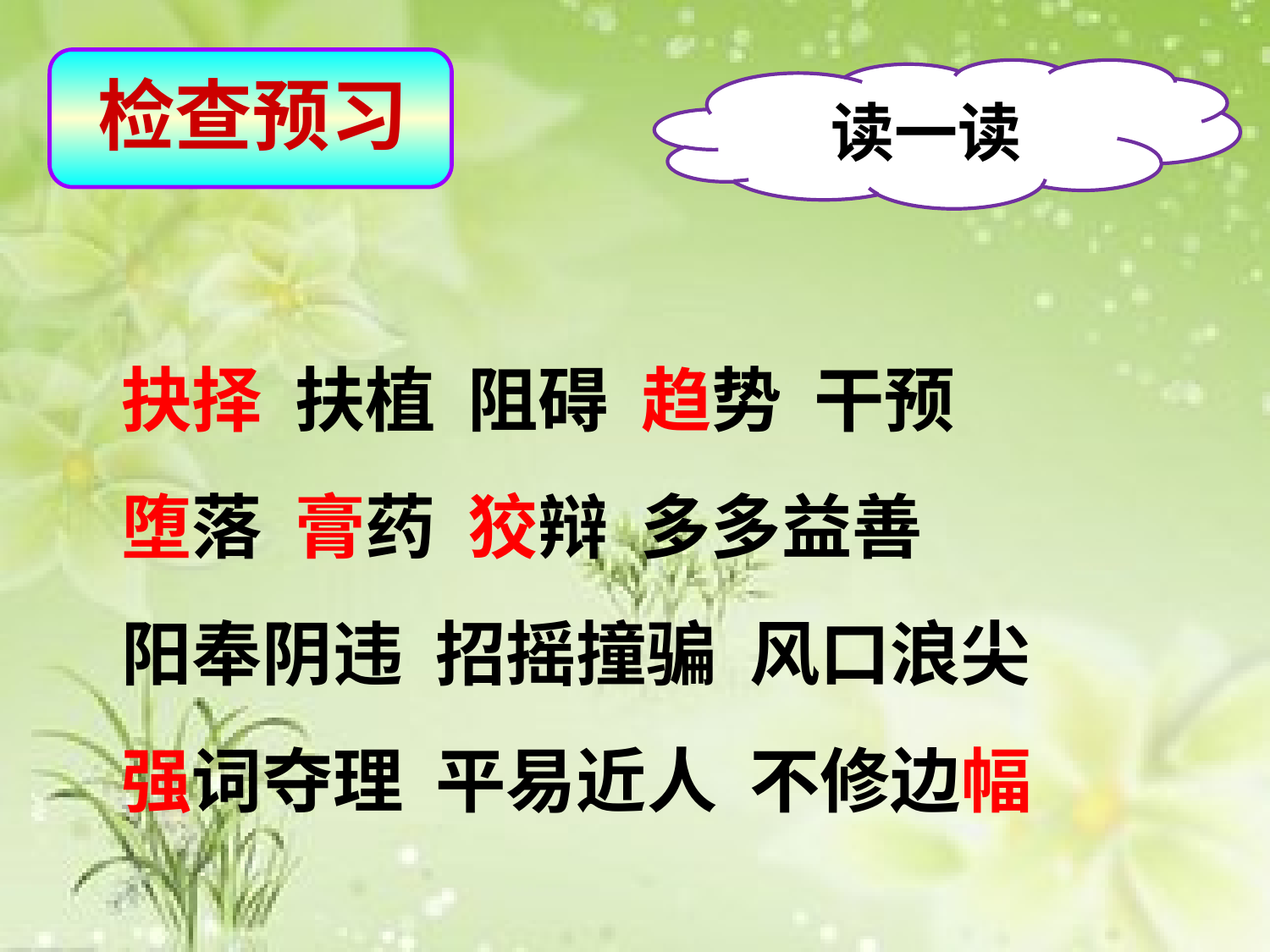

检查预习
读一读
抉择  扶植  阻碍  趋势  干预
堕落  膏药  狡辩  多多益善
阳奉阴违  招摇撞骗  风口浪尖
强词夺理  平易近人  不修边幅